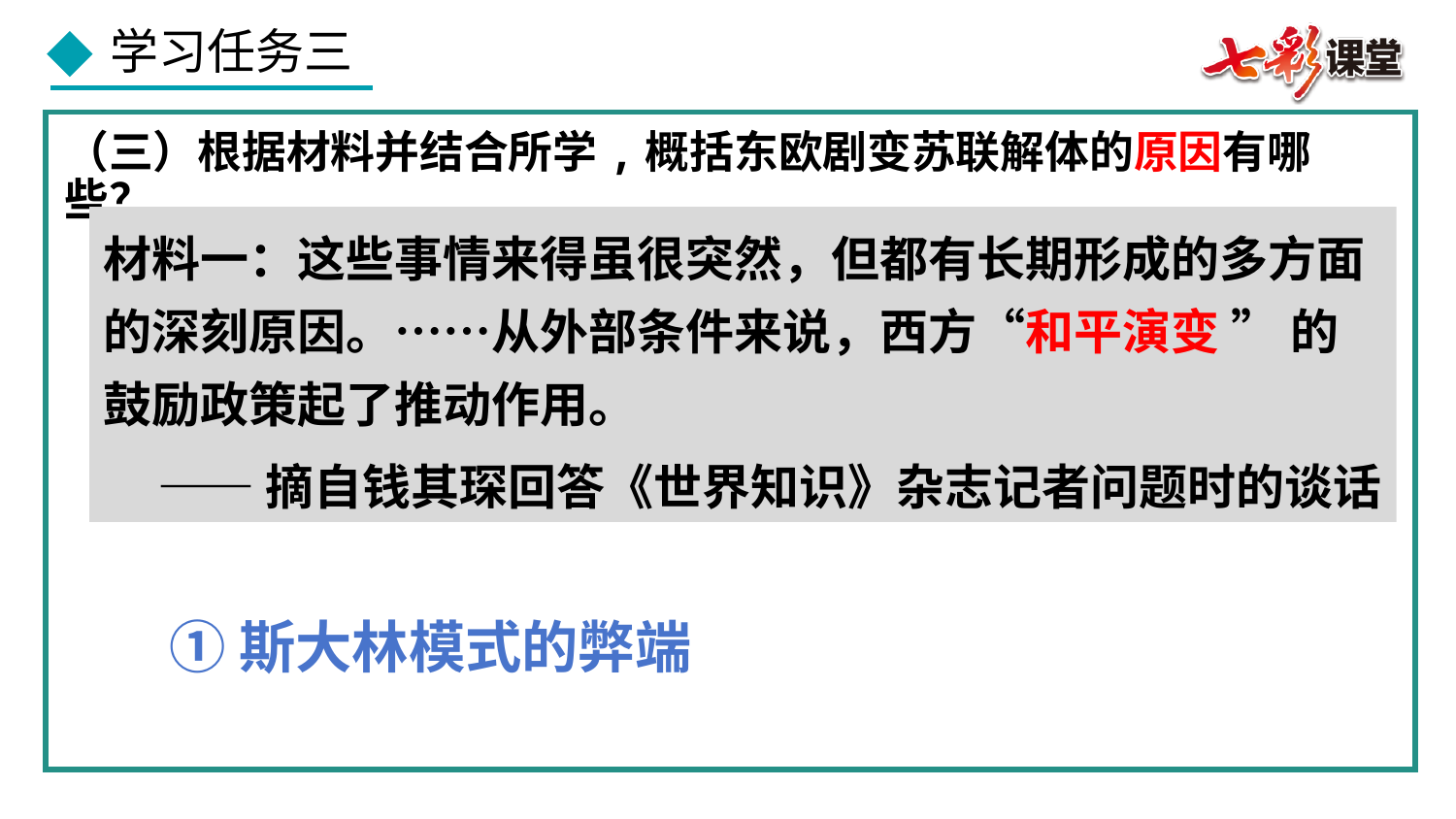

（三）根据材料并结合所学,概括东欧剧变苏联解体的原因有哪些？
材料一：这些事情来得虽很突然，但都有长期形成的多方面的深刻原因。……从外部条件来说，西方“和平演变 ” 的鼓励政策起了推动作用。
——摘自钱其琛回答《世界知识》杂志记者问题时的谈话
①斯大林模式的弊端